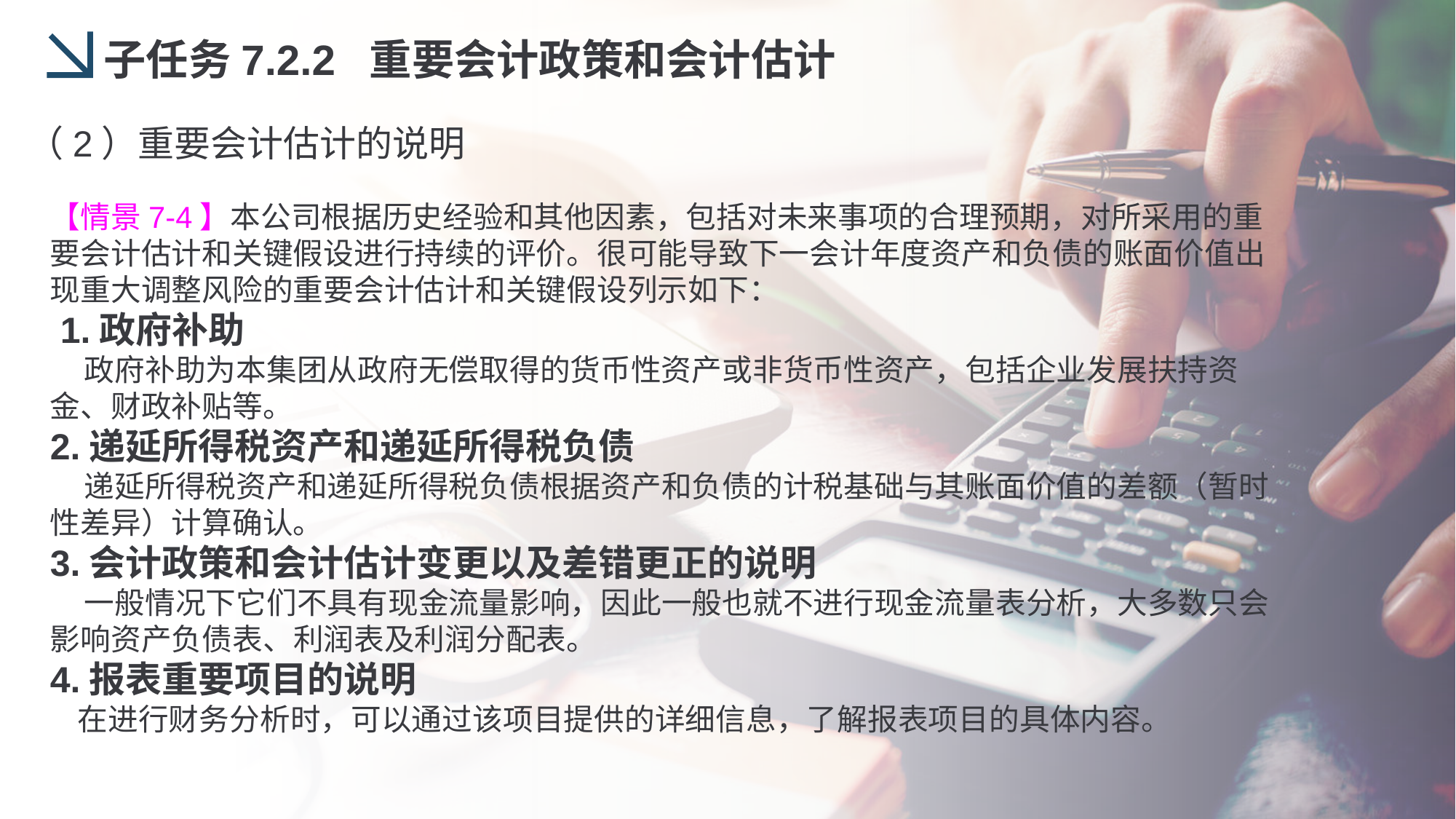

子任务7.2.2  重要会计政策和会计估计

（2）重要会计估计的说明
【情景7-4】本公司根据历史经验和其他因素，包括对未来事项的合理预期，对所采用的重要会计估计和关键假设进行持续的评价。很可能导致下一会计年度资产和负债的账面价值出现重大调整风险的重要会计估计和关键假设列示如下：
 1.政府补助
    政府补助为本集团从政府无偿取得的货币性资产或非货币性资产，包括企业发展扶持资金、财政补贴等。
2.递延所得税资产和递延所得税负债
    递延所得税资产和递延所得税负债根据资产和负债的计税基础与其账面价值的差额（暂时性差异）计算确认。
3.会计政策和会计估计变更以及差错更正的说明
    一般情况下它们不具有现金流量影响，因此一般也就不进行现金流量表分析，大多数只会影响资产负债表、利润表及利润分配表。
4.报表重要项目的说明
   在进行财务分析时，可以通过该项目提供的详细信息，了解报表项目的具体内容。